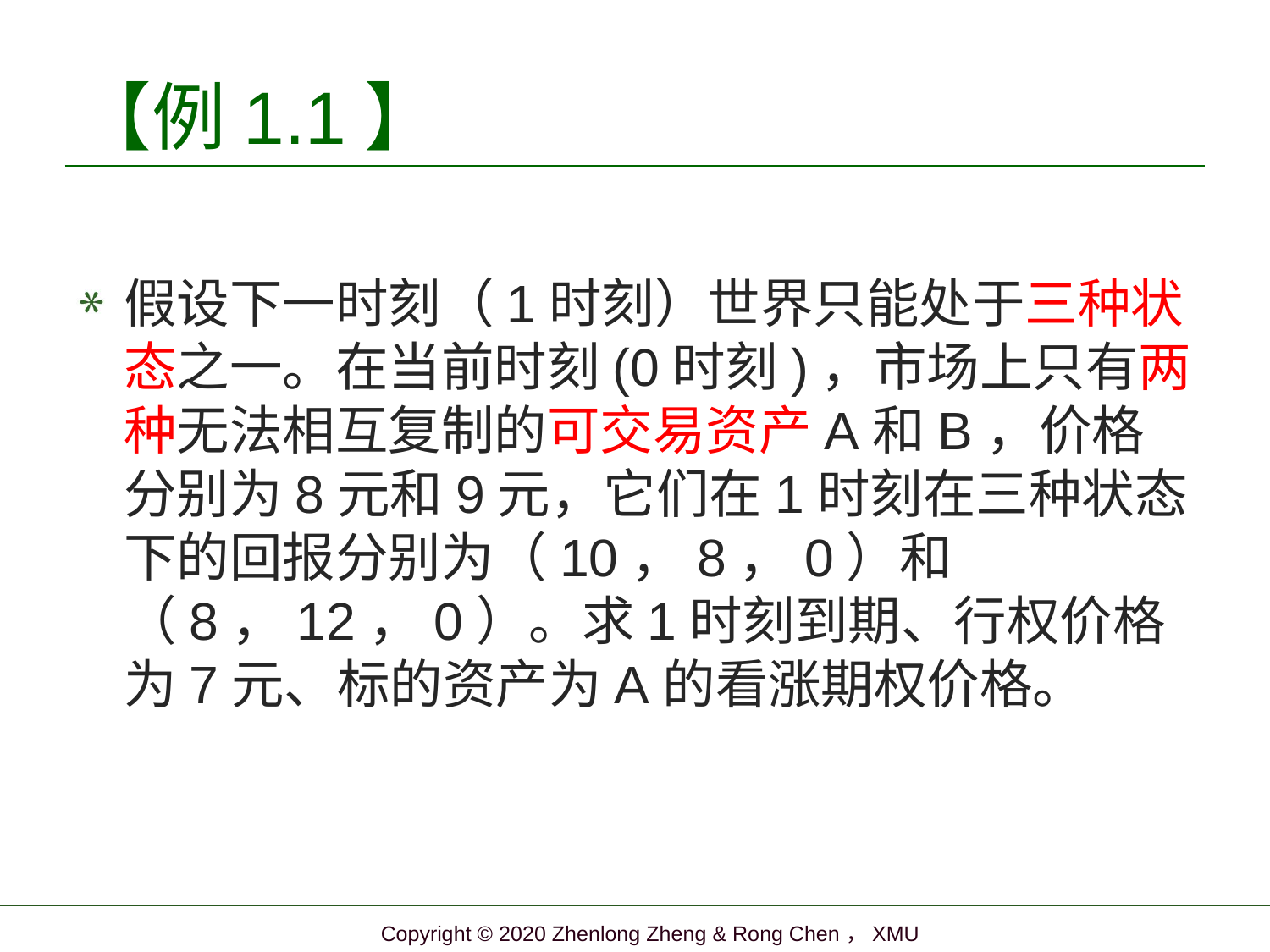

# 【例1.1】

假设下一时刻（1时刻）世界只能处于三种状态之一。在当前时刻(0时刻)，市场上只有两种无法相互复制的可交易资产A和B，价格分别为8元和9元，它们在1时刻在三种状态下的回报分别为（10，8，0）和（8，12，0）。求1时刻到期、行权价格为7元、标的资产为A的看涨期权价格。